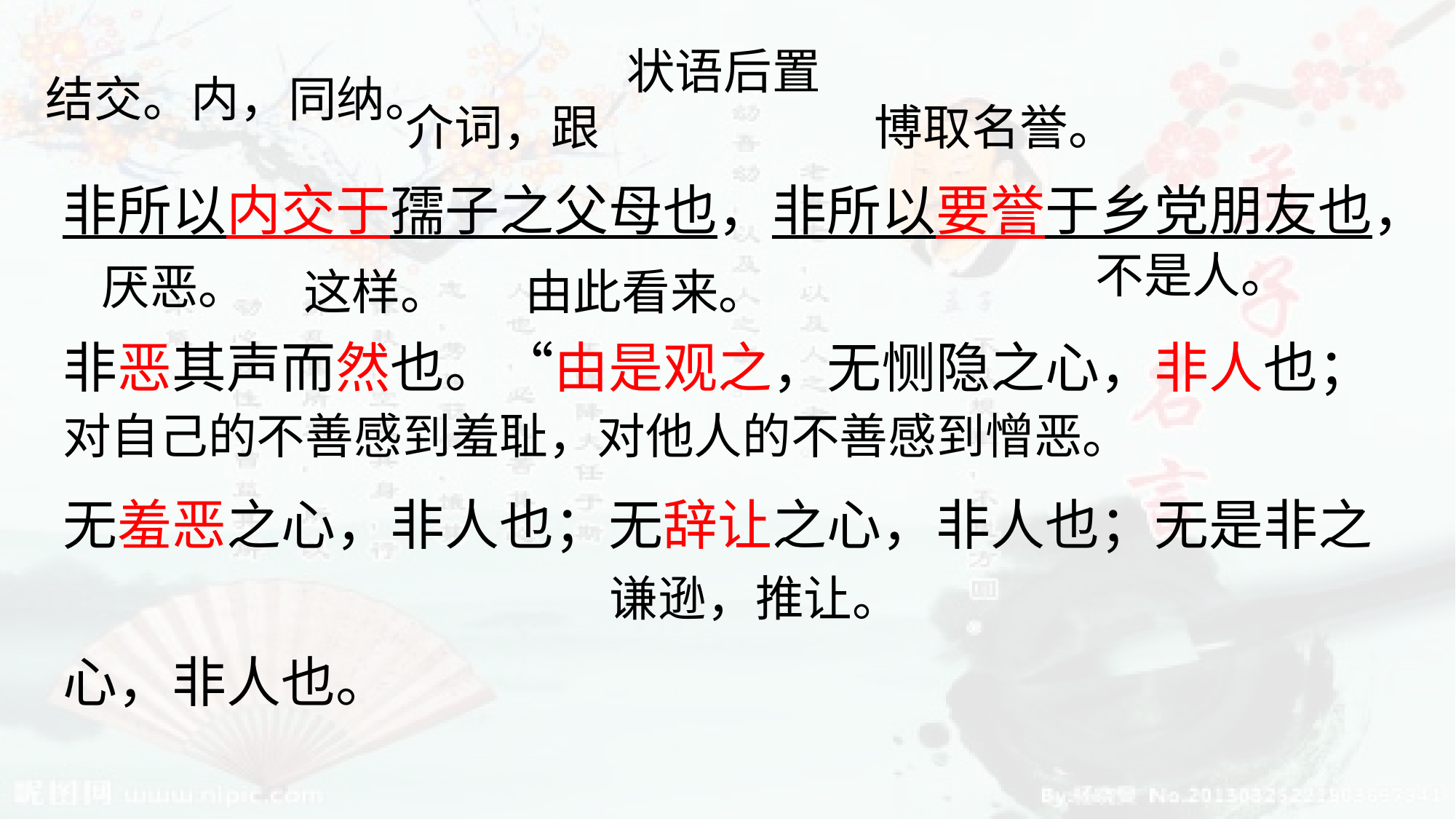

状语后置
结交。内，同纳。
非所以内交于孺子之父母也，非所以要誉于乡党朋友也，非恶其声而然也。“由是观之，无恻隐之心，非人也；无羞恶之心，非人也；无辞让之心，非人也；无是非之心，非人也。
介词，跟
博取名誉。
不是人。
厌恶。
这样。
由此看来。
对自己的不善感到羞耻，对他人的不善感到憎恶。
谦逊，推让。